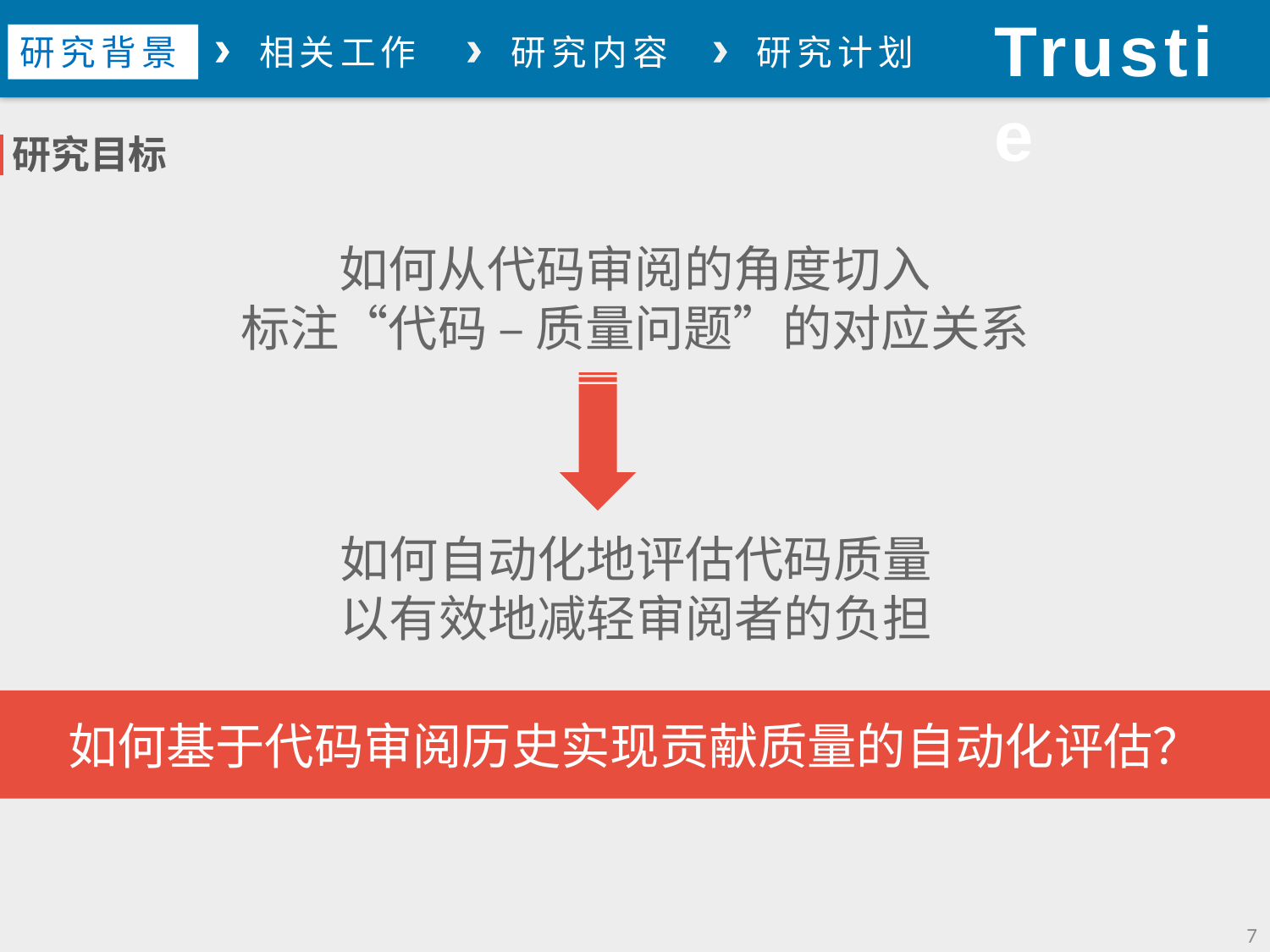

Trustie

论文总结
研究背景
相关工作
研究内容
研究计划

研究目标
如何从代码审阅的角度切入
标注“代码 – 质量问题”的对应关系

如何自动化地评估代码质量
以有效地减轻审阅者的负担
如何基于代码审阅历史实现贡献质量的自动化评估？
7